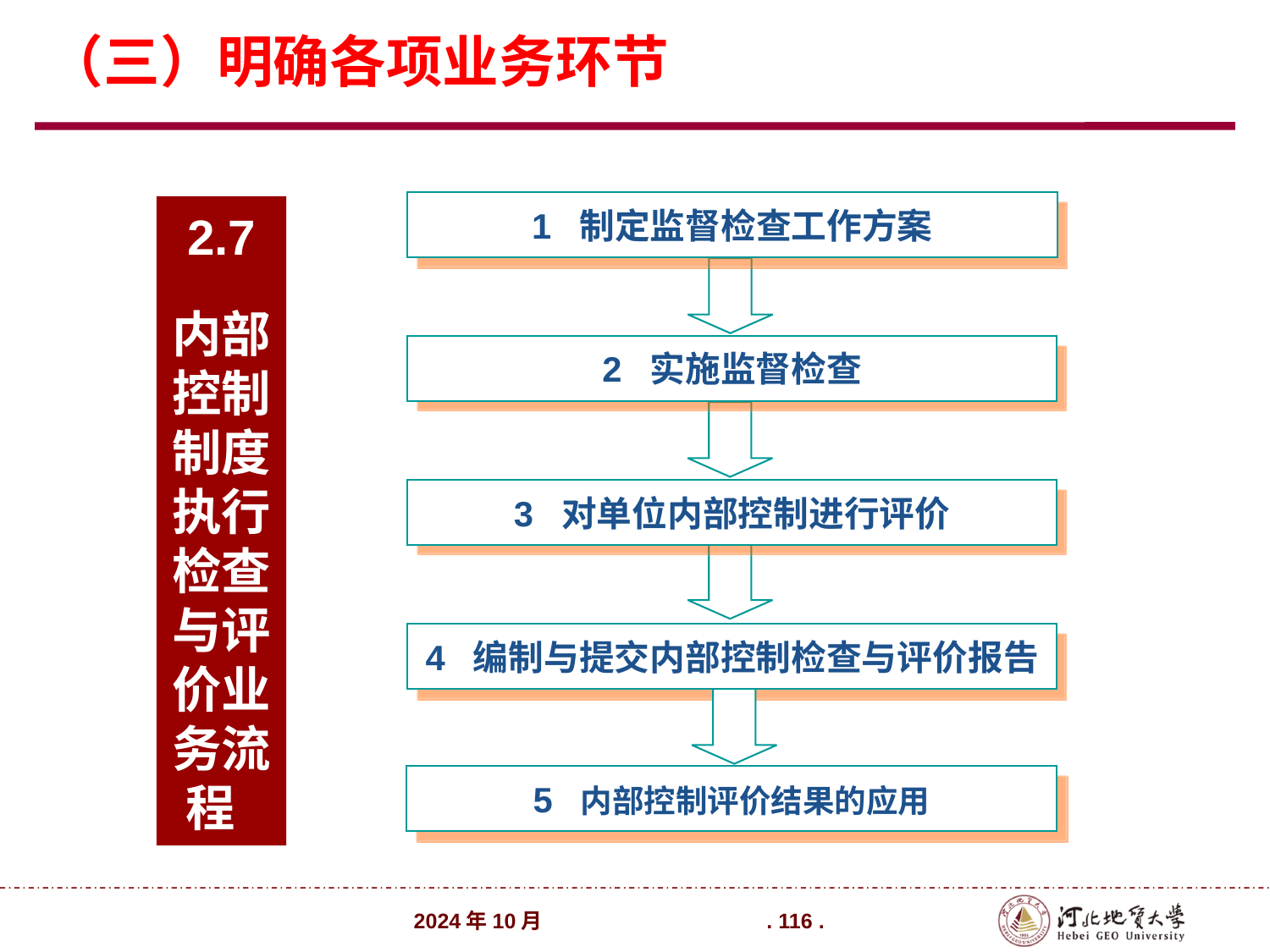

（三）明确各项业务环节
1  制定监督检查工作方案
2.7
内部控制制度执行检查与评价业务流程

2  实施监督检查

3  对单位内部控制进行评价

4  编制与提交内部控制检查与评价报告

5  内部控制评价结果的应用
2024年10月                                             . 116 .